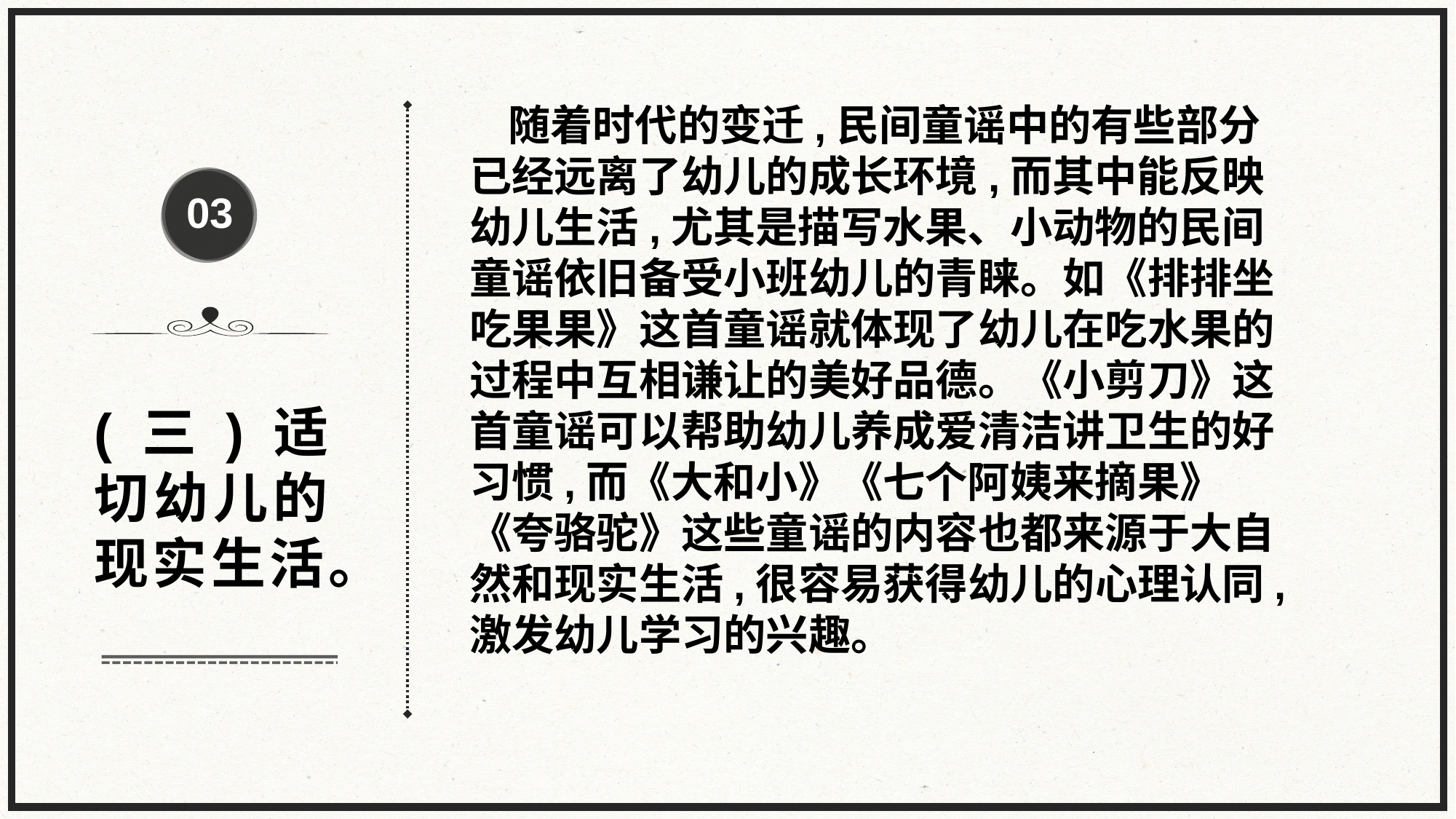

随着时代的变迁,民间童谣中的有些部分已经远离了幼儿的成长环境,而其中能反映幼儿生活,尤其是描写水果、小动物的民间童谣依旧备受小班幼儿的青睐。如《排排坐吃果果》这首童谣就体现了幼儿在吃水果的过程中互相谦让的美好品德。《小剪刀》这首童谣可以帮助幼儿养成爱清洁讲卫生的好习惯,而《大和小》《七个阿姨来摘果》《夸骆驼》这些童谣的内容也都来源于大自然和现实生活,很容易获得幼儿的心理认同,激发幼儿学习的兴趣。

03

(三)适切幼儿的现实生活。